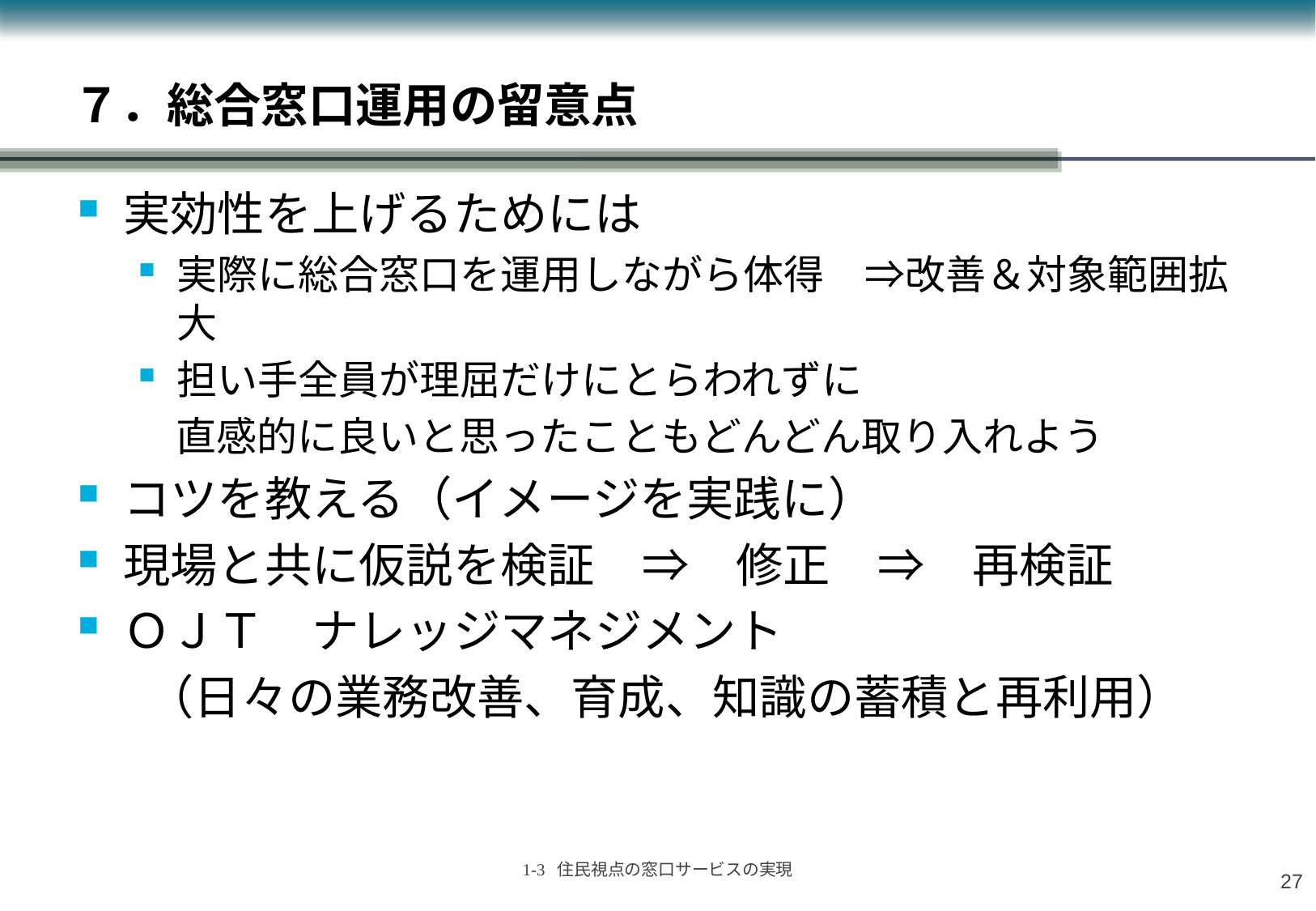

# ７．総合窓口運用の留意点
実効性を上げるためには
実際に総合窓口を運用しながら体得　⇒改善＆対象範囲拡大
担い手全員が理屈だけにとらわれずに
   直感的に良いと思ったこともどんどん取り入れよう
コツを教える（イメージを実践に）
現場と共に仮説を検証　⇒　修正　⇒　再検証
ＯＪＴ　ナレッジマネジメント
 　（日々の業務改善、育成、知識の蓄積と再利用）

27
1-3  住民視点の窓口サービスの実現